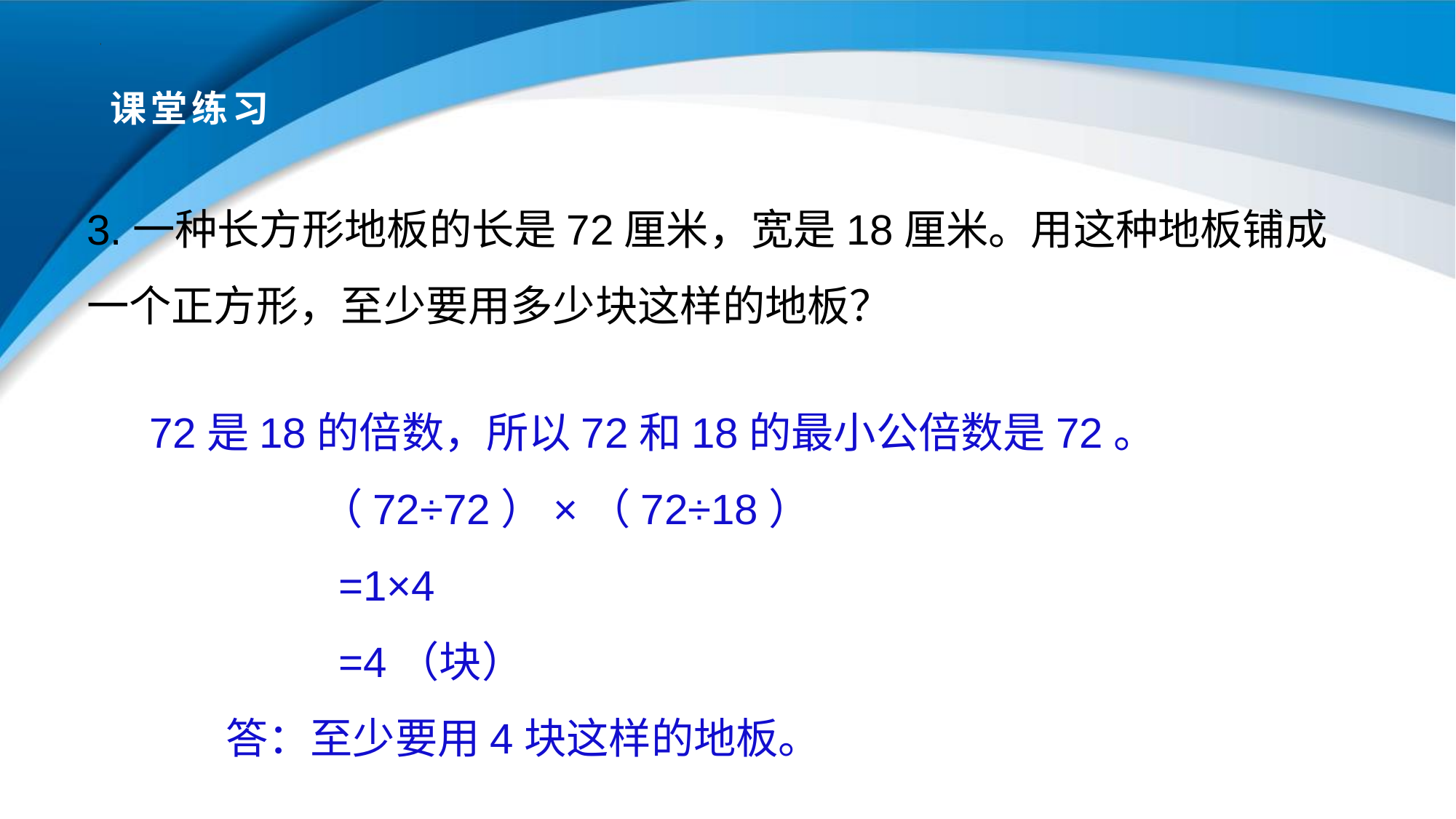

# 课堂练习
3.一种长方形地板的长是72厘米，宽是18厘米。用这种地板铺成一个正方形，至少要用多少块这样的地板？
72是18的倍数，所以72和18的最小公倍数是72。
                 （72÷72）×（72÷18）
                =1×4
                =4（块）
       答：至少要用4块这样的地板。